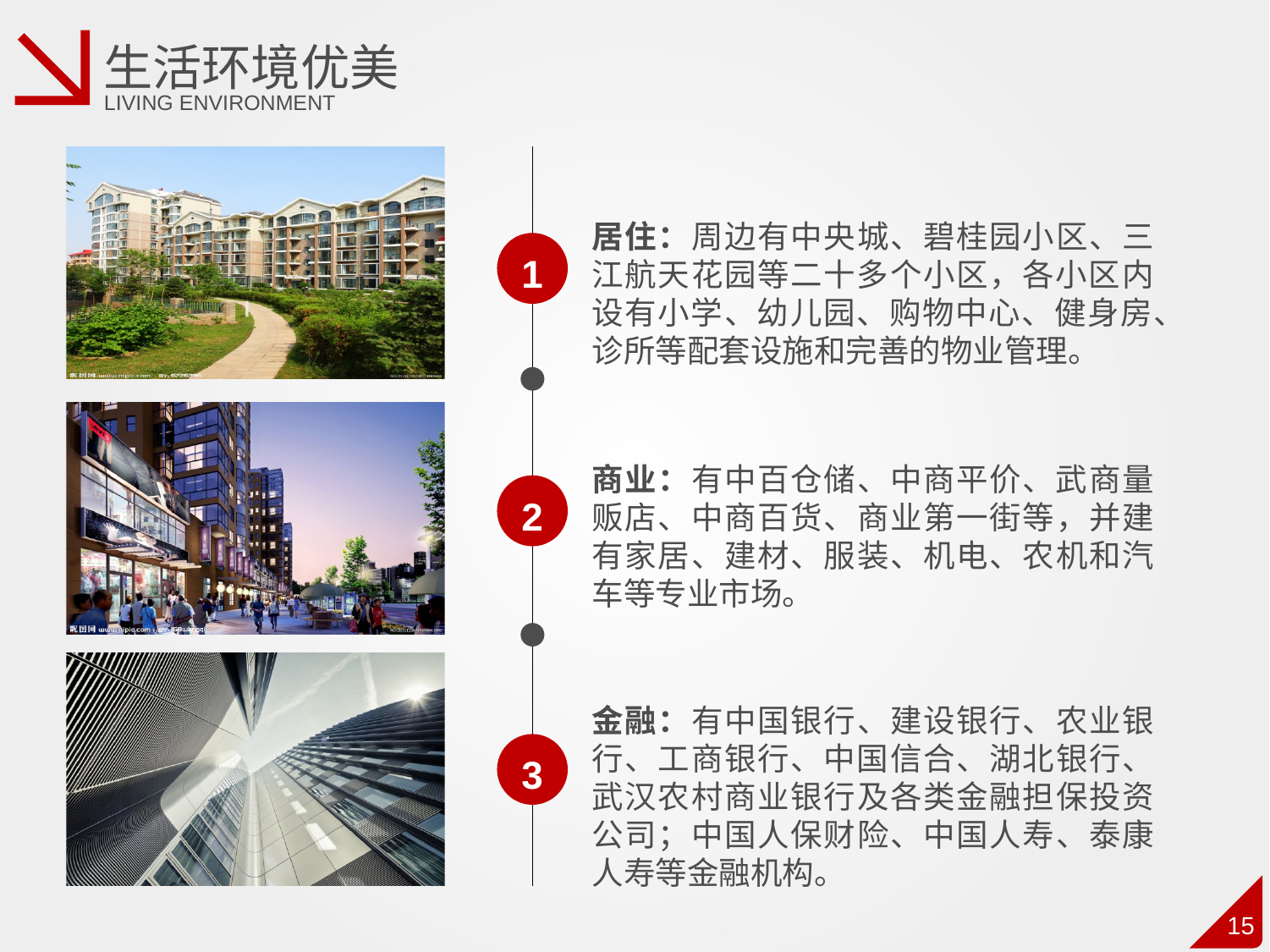

生活环境优美
LIVING ENVIRONMENT

居住：周边有中央城、碧桂园小区、三江航天花园等二十多个小区，各小区内设有小学、幼儿园、购物中心、健身房、诊所等配套设施和完善的物业管理。
1

商业：有中百仓储、中商平价、武商量贩店、中商百货、商业第一街等，并建有家居、建材、服装、机电、农机和汽车等专业市场。
2

金融：有中国银行、建设银行、农业银行、工商银行、中国信合、湖北银行、武汉农村商业银行及各类金融担保投资公司；中国人保财险、中国人寿、泰康人寿等金融机构。
3